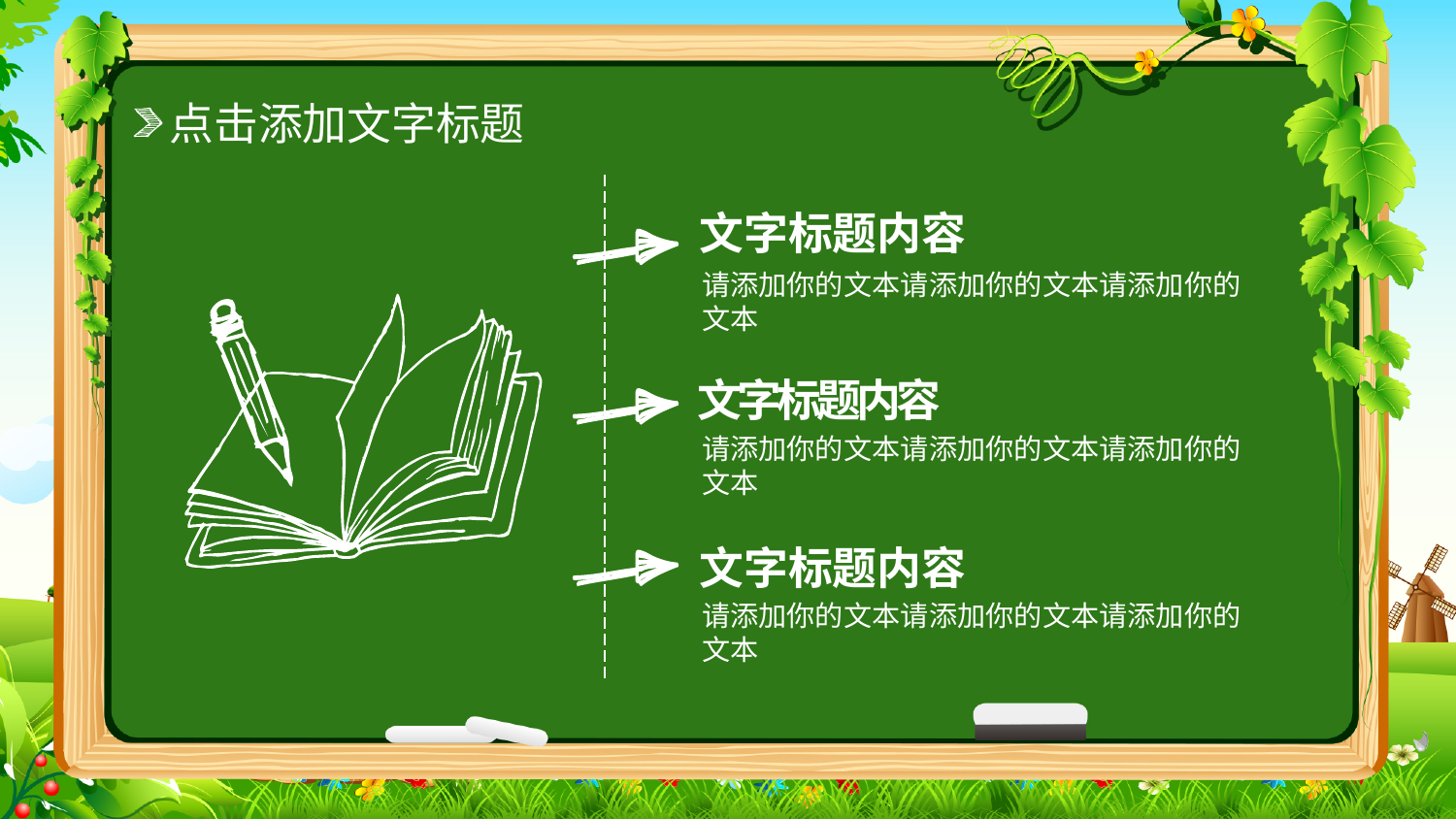

点击添加文字标题

文字标题内容
请添加你的文本请添加你的文本请添加你的文本

文字标题内容
请添加你的文本请添加你的文本请添加你的文本

文字标题内容
请添加你的文本请添加你的文本请添加你的文本